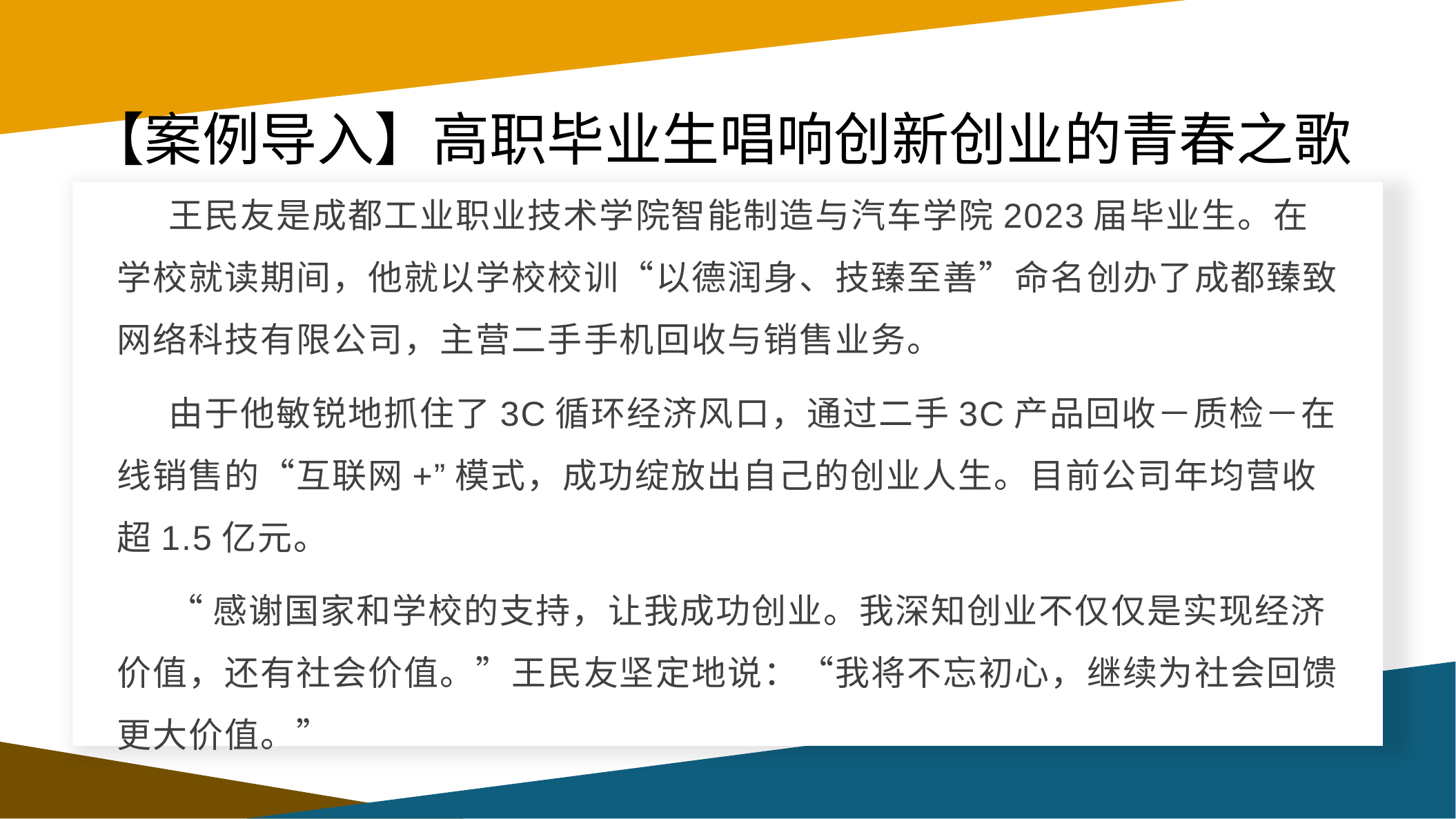

【案例导入】高职毕业生唱响创新创业的青春之歌

王民友是成都工业职业技术学院智能制造与汽车学院2023届毕业生。在学校就读期间，他就以学校校训“以德润身、技臻至善”命名创办了成都臻致网络科技有限公司，主营二手手机回收与销售业务。
由于他敏锐地抓住了3C循环经济风口，通过二手3C产品回收－质检－在线销售的“互联网+”模式，成功绽放出自己的创业人生。目前公司年均营收超1.5亿元。
“感谢国家和学校的支持，让我成功创业。我深知创业不仅仅是实现经济价值，还有社会价值。”王民友坚定地说：“我将不忘初心，继续为社会回馈更大价值。”